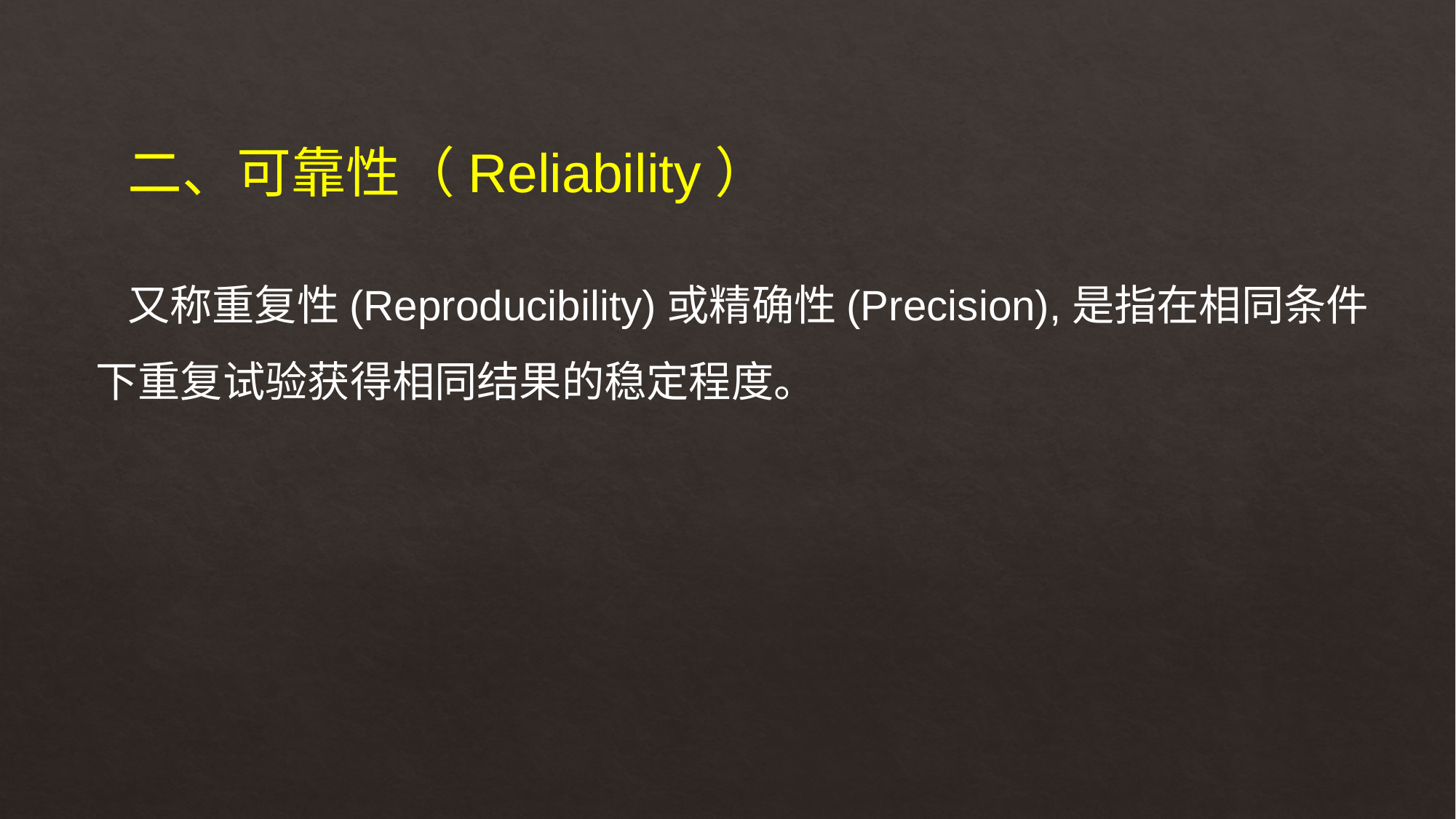

二、可靠性（Reliability）

又称重复性(Reproducibility)或精确性(Precision),是指在相同条件下重复试验获得相同结果的稳定程度。